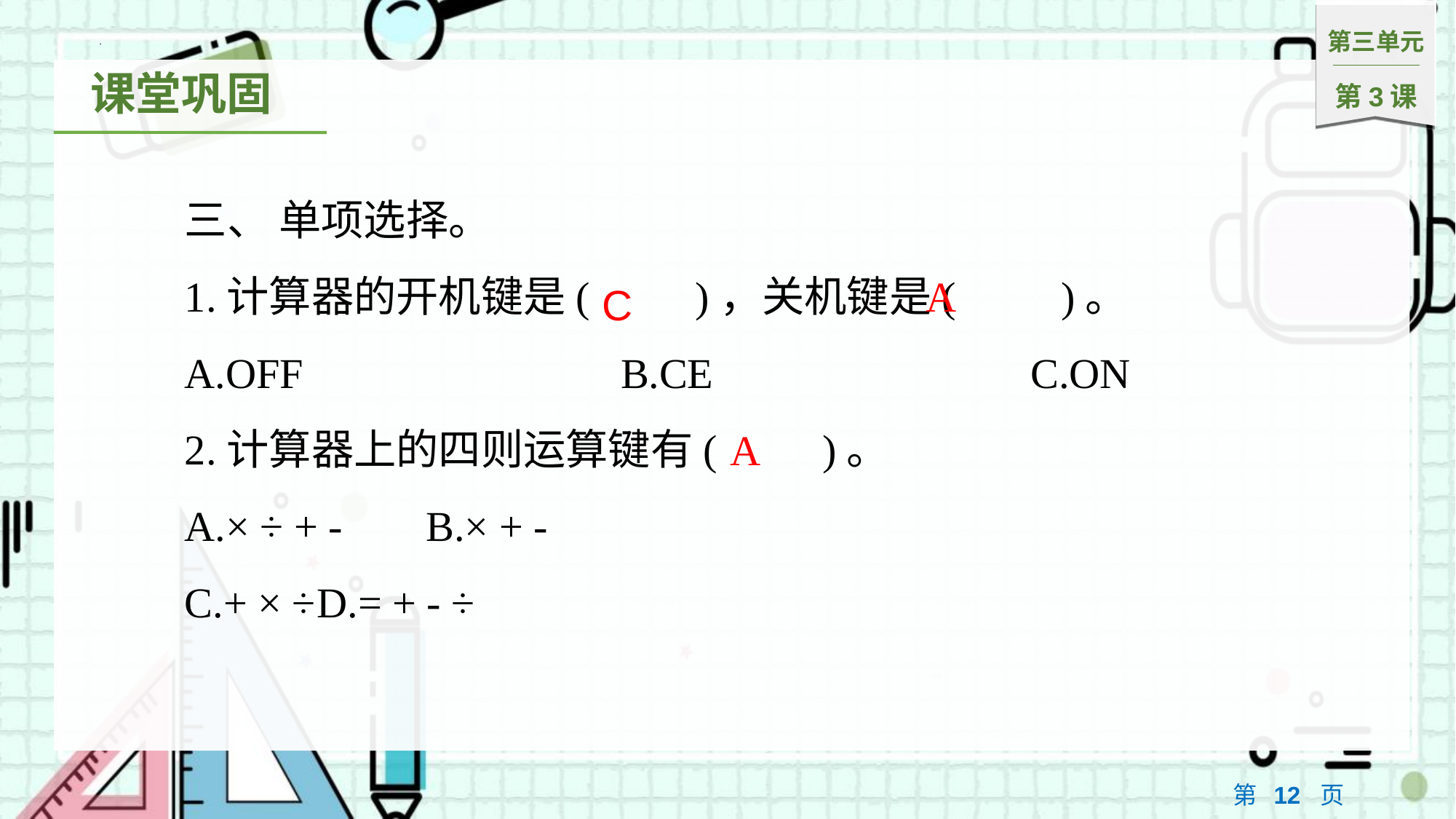

三、 单项选择。
1.计算器的开机键是(　　)，关机键是(　　)。
A.OFF　　　　　　　B.CE　　　　　　　C.ON
2.计算器上的四则运算键有(　　)。
A.× ÷ + -	B.× + -
C.+ × ÷	D.= + - ÷
A
C
A